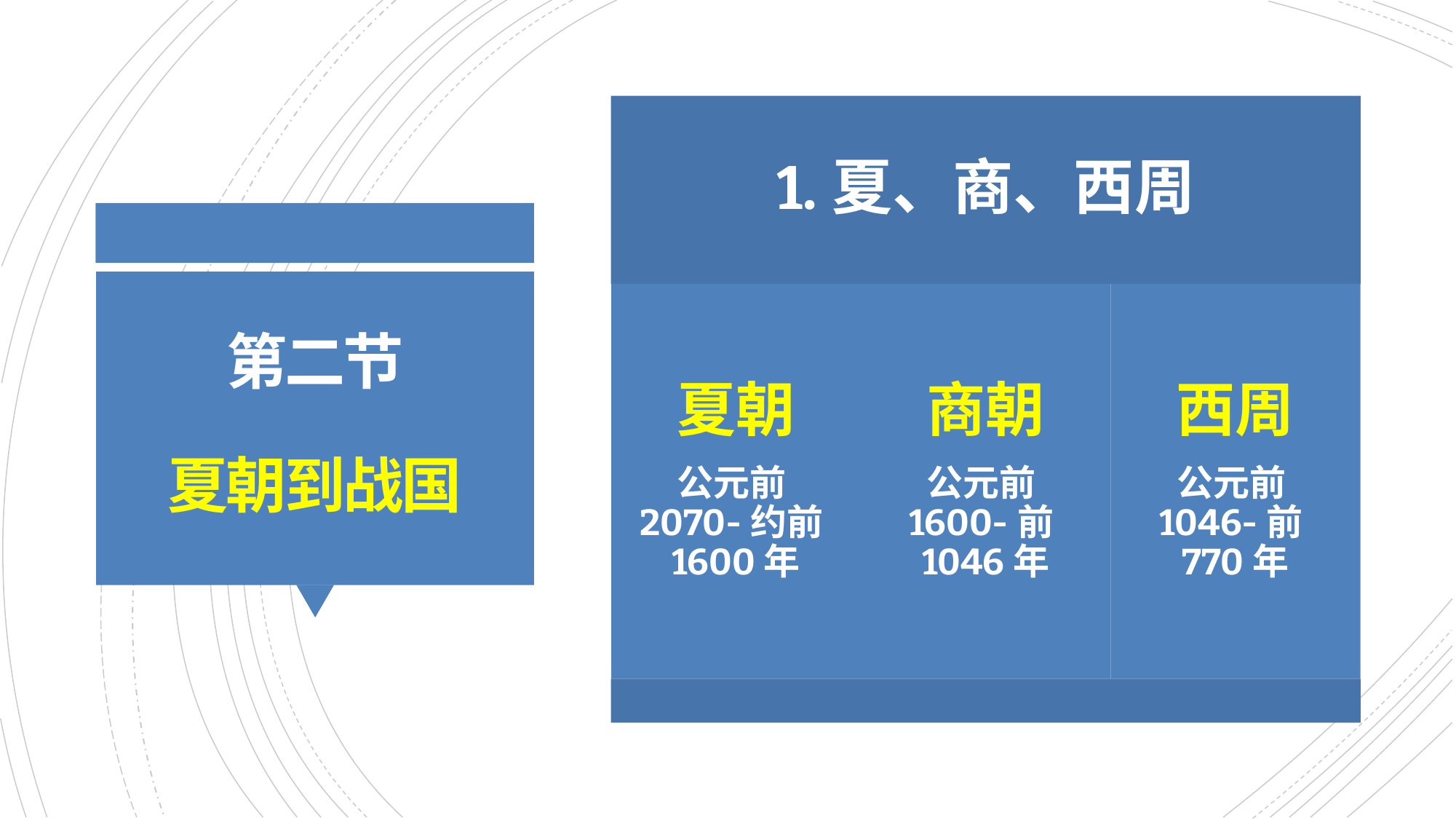

1.夏、商、西周
夏朝
公元前2070-约前1600年
商朝
公元前1600-前1046年
西周
公元前1046-前770年
# 第二节 夏朝到战国